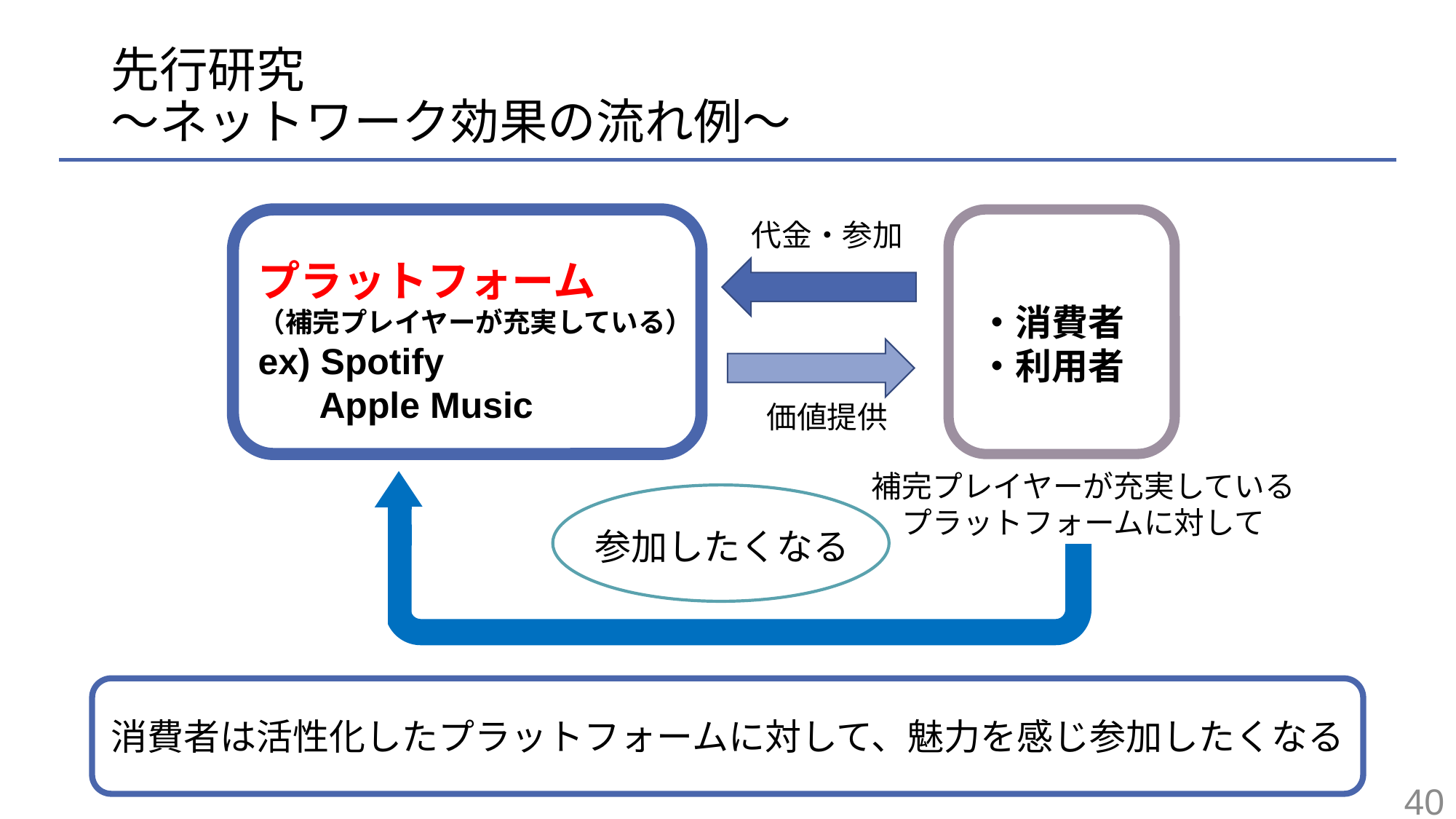

# 先行研究 〜ネットワーク効果の流れ例〜

代金・参加
プラットフォーム
（補完プレイヤーが充実している）
ex) Spotify
      Apple Music

・消費者
・利用者
価値提供

補完プレイヤーが充実している
プラットフォームに対して

参加したくなる

消費者は活性化したプラットフォームに対して、魅力を感じ参加したくなる
40